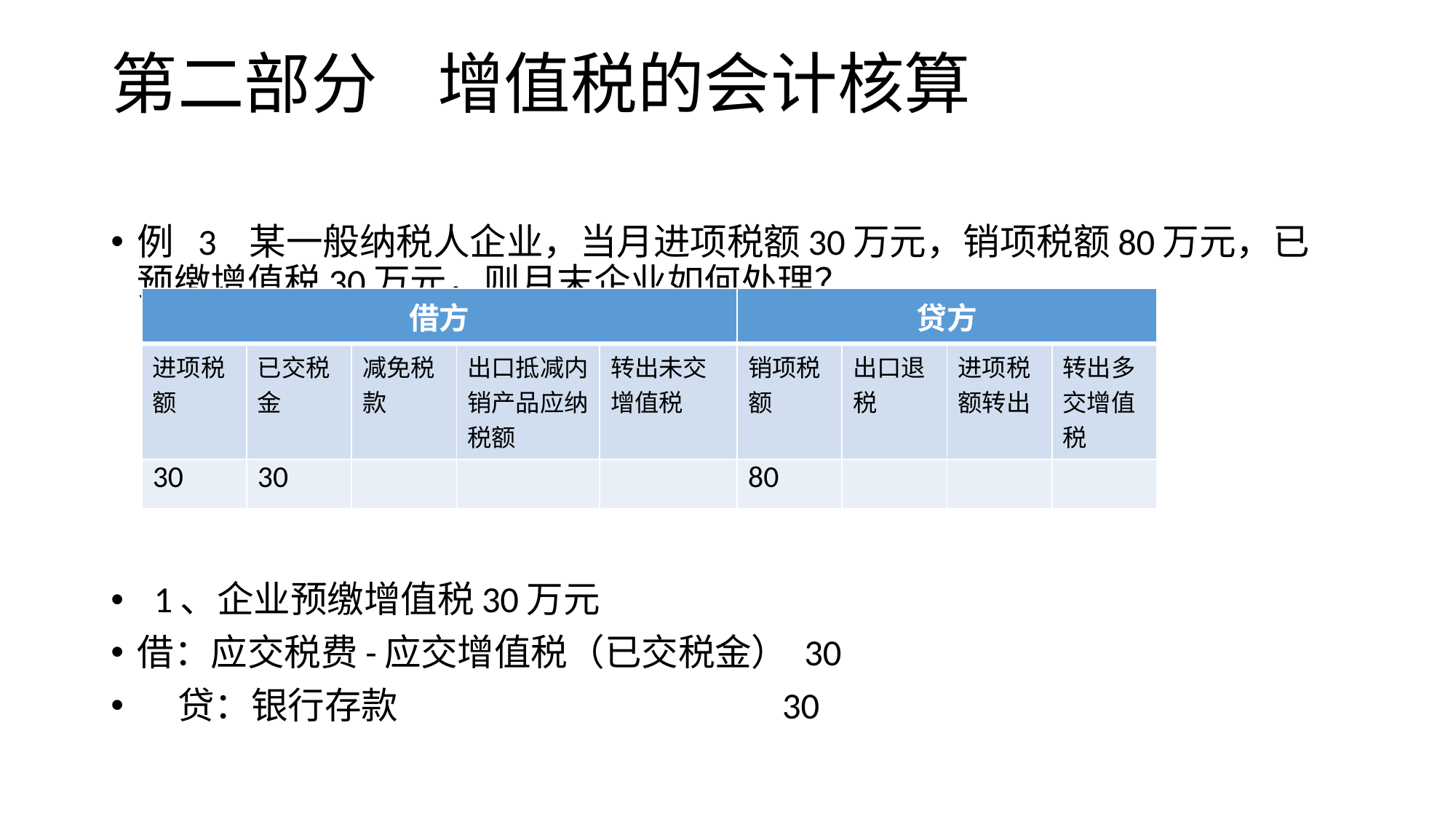

# 第二部分    增值税的会计核算

例  3   某一般纳税人企业，当月进项税额30万元，销项税额80万元，已预缴增值税30万元，则月末企业如何处理？

  1、企业预缴增值税30万元
借：应交税费-应交增值税（已交税金） 30
    贷：银行存款                                              30

| 借方 |  |  |  |  | 贷方 |  |  |  |
| --- | --- | --- | --- | --- | --- | --- | --- | --- |
| 进项税额 | 已交税金 | 减免税款 | 出口抵减内销产品应纳税额 | 转出未交增值税 | 销项税额 | 出口退税 | 进项税额转出 | 转出多交增值税 |
| 30 | 30 |  |  |  | 80 |  |  |  |